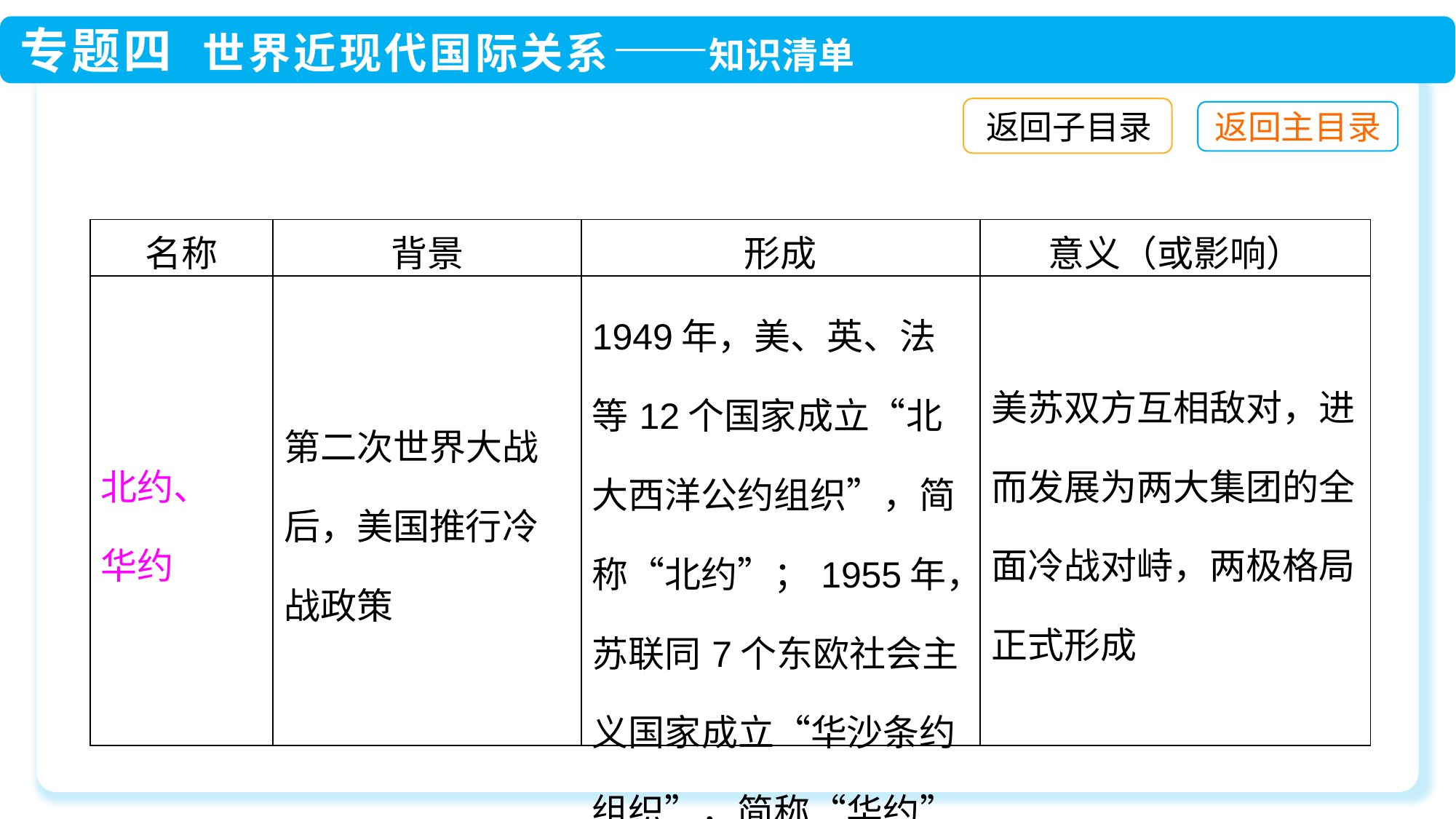

返回子目录
| 名称 | 背景 | 形成 | 意义（或影响） |
| --- | --- | --- | --- |
| 北约、 华约 | 第二次世界大战后，美国推行冷战政策 | 1949年，美、英、法等12个国家成立“北大西洋公约组织”，简称“北约”；1955年，苏联同7个东欧社会主义国家成立“华沙条约组织”，简称“华约” | 美苏双方互相敌对，进而发展为两大集团的全面冷战对峙，两极格局正式形成 |